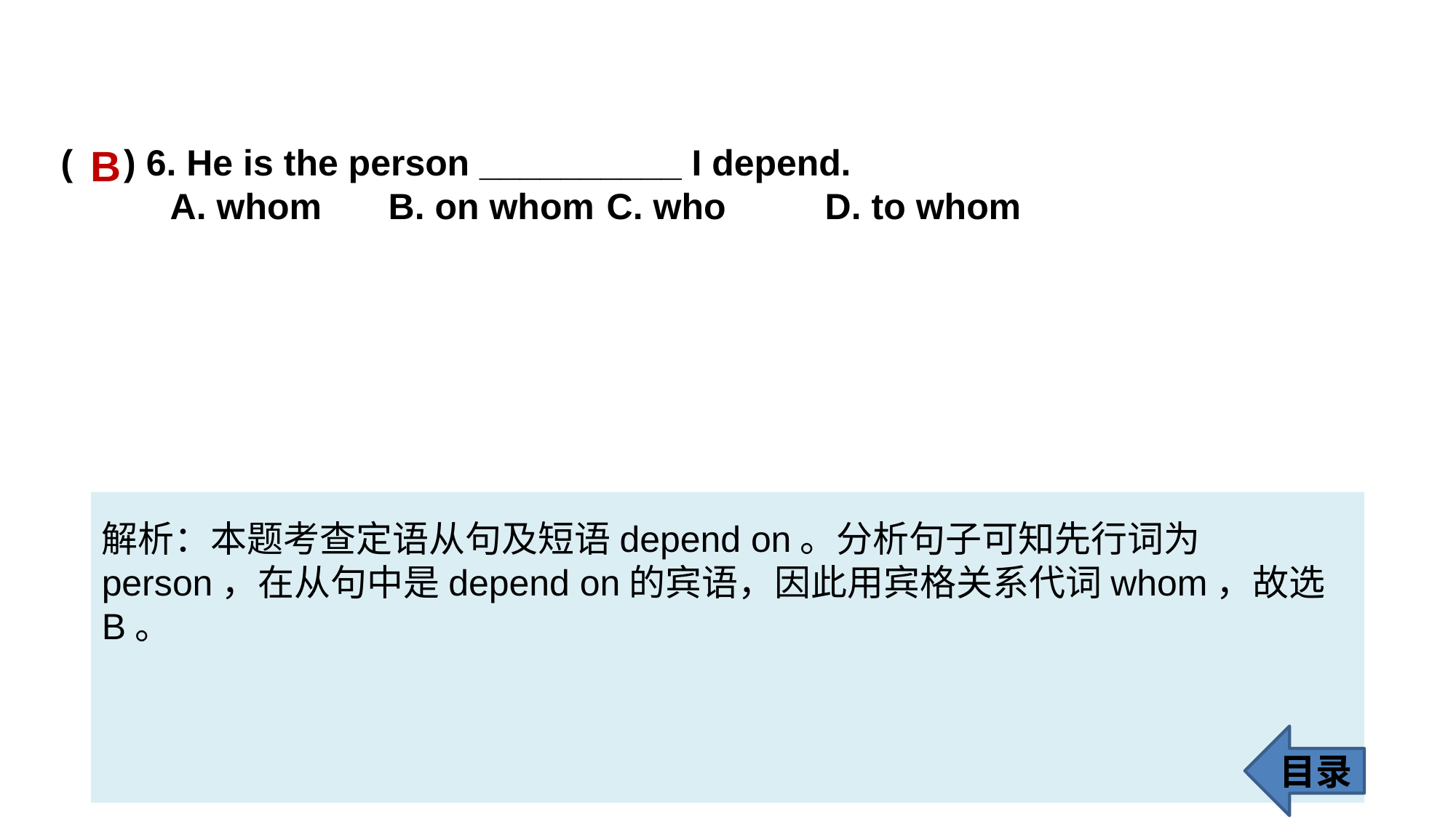

(     ) 6. He is the person __________ I depend.
	A. whom 	B. on whom 	C. who 	D. to whom
B

解析：本题考查定语从句及短语depend on。分析句子可知先行词为person，在从句中是depend on的宾语，因此用宾格关系代词whom，故选B。
目录
65